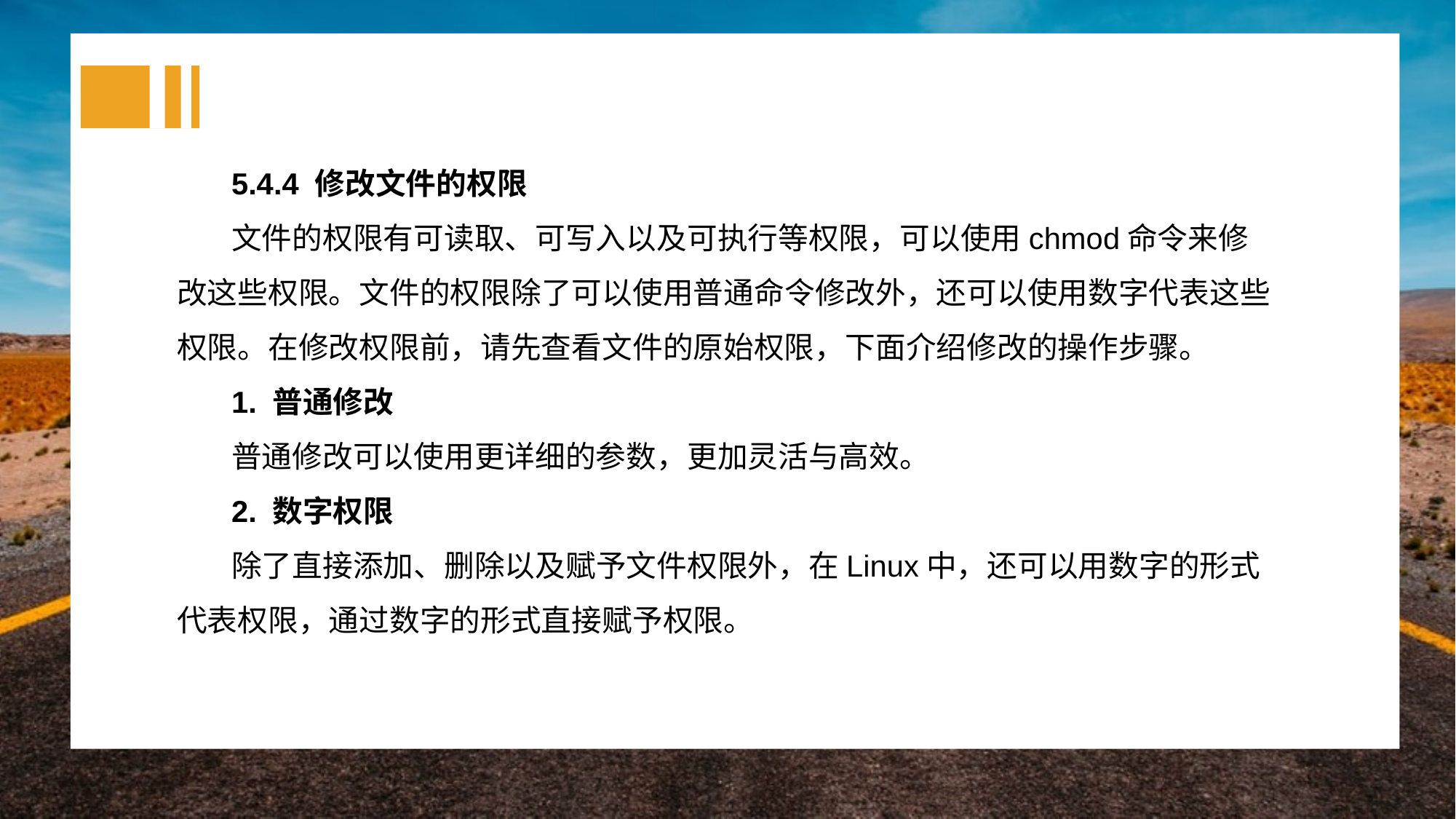

5.4.4 修改文件的权限
文件的权限有可读取、可写入以及可执行等权限，可以使用chmod命令来修改这些权限。文件的权限除了可以使用普通命令修改外，还可以使用数字代表这些权限。在修改权限前，请先查看文件的原始权限，下面介绍修改的操作步骤。
1. 普通修改
普通修改可以使用更详细的参数，更加灵活与高效。
2. 数字权限
除了直接添加、删除以及赋予文件权限外，在Linux中，还可以用数字的形式代表权限，通过数字的形式直接赋予权限。